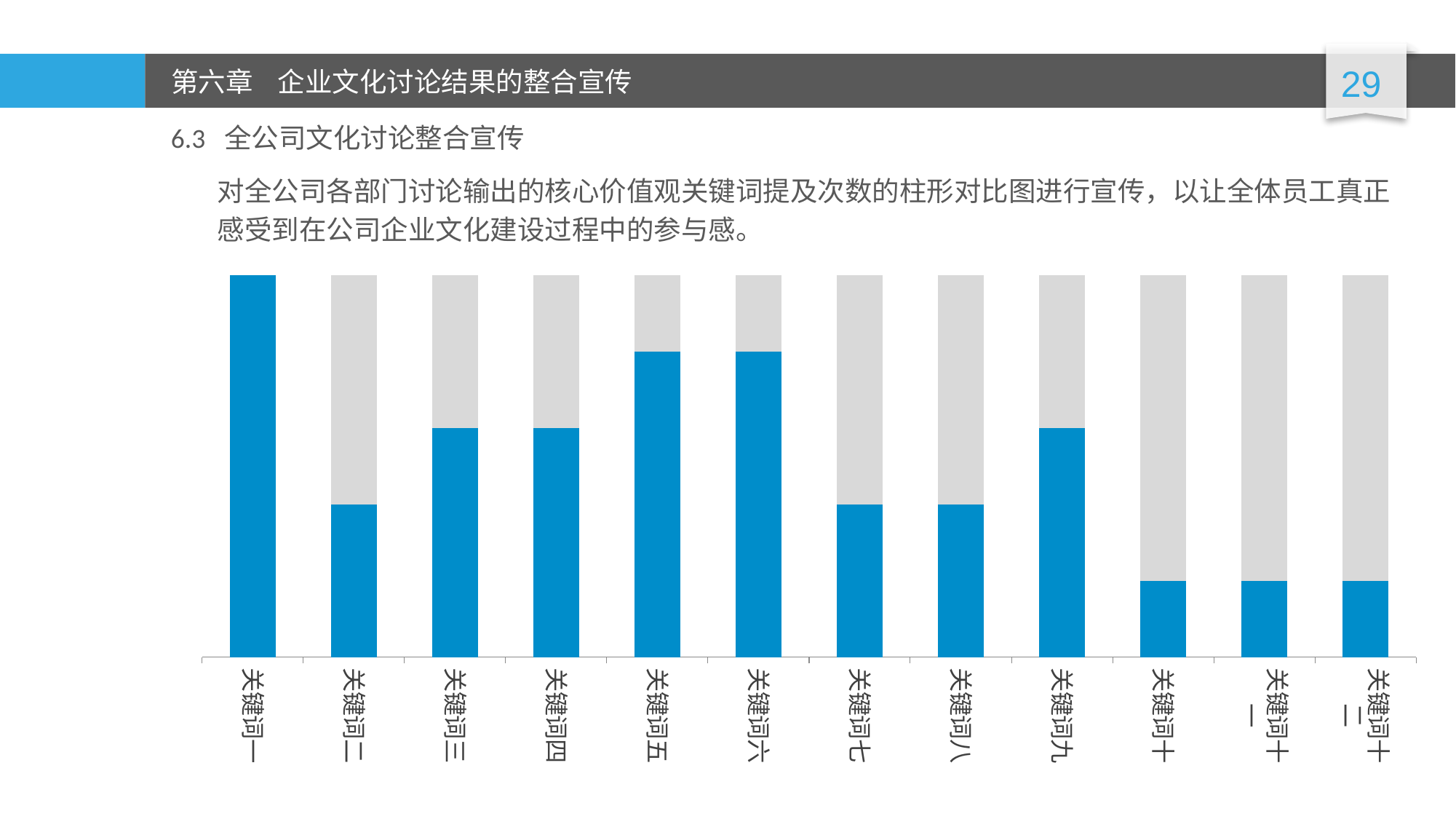

6.3  全公司文化讨论整合宣传
对全公司各部门讨论输出的核心价值观关键词提及次数的柱形对比图进行宣传，以让全体员工真正感受到在公司企业文化建设过程中的参与感。

### Chart

| Category | 系列 1 | 系列 2 |
|---|---|---|
| 关键词一 | 5.0 | 5.0 |
| 关键词二 | 5.0 | 2.0 |
| 关键词三 | 5.0 | 3.0 |
| 关键词四 | 5.0 | 3.0 |
| 关键词五 | 5.0 | 4.0 |
| 关键词六 | 5.0 | 4.0 |
| 关键词七 | 5.0 | 2.0 |
| 关键词八 | 5.0 | 2.0 |
| 关键词九 | 5.0 | 3.0 |
| 关键词十 | 5.0 | 1.0 |
| 关键词十一 | 5.0 | 1.0 |
| 关键词十二 | 5.0 | 1.0 |